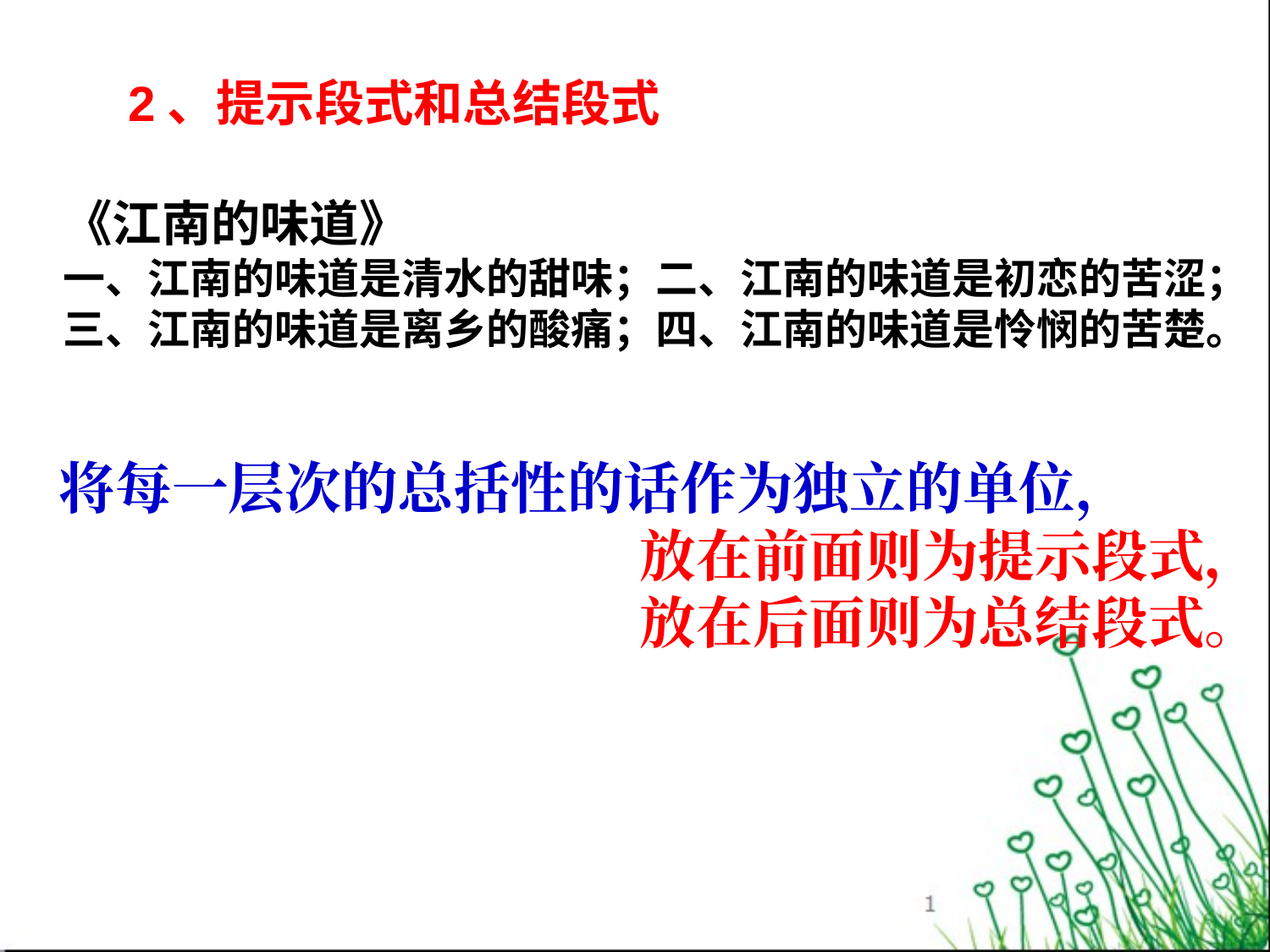

2、提示段式和总结段式
《江南的味道》
一、江南的味道是清水的甜味；二、江南的味道是初恋的苦涩；
三、江南的味道是离乡的酸痛；四、江南的味道是怜悯的苦楚。
将每一层次的总括性的话作为独立的单位，
                                        放在前面则为提示段式，
                                        放在后面则为总结段式。